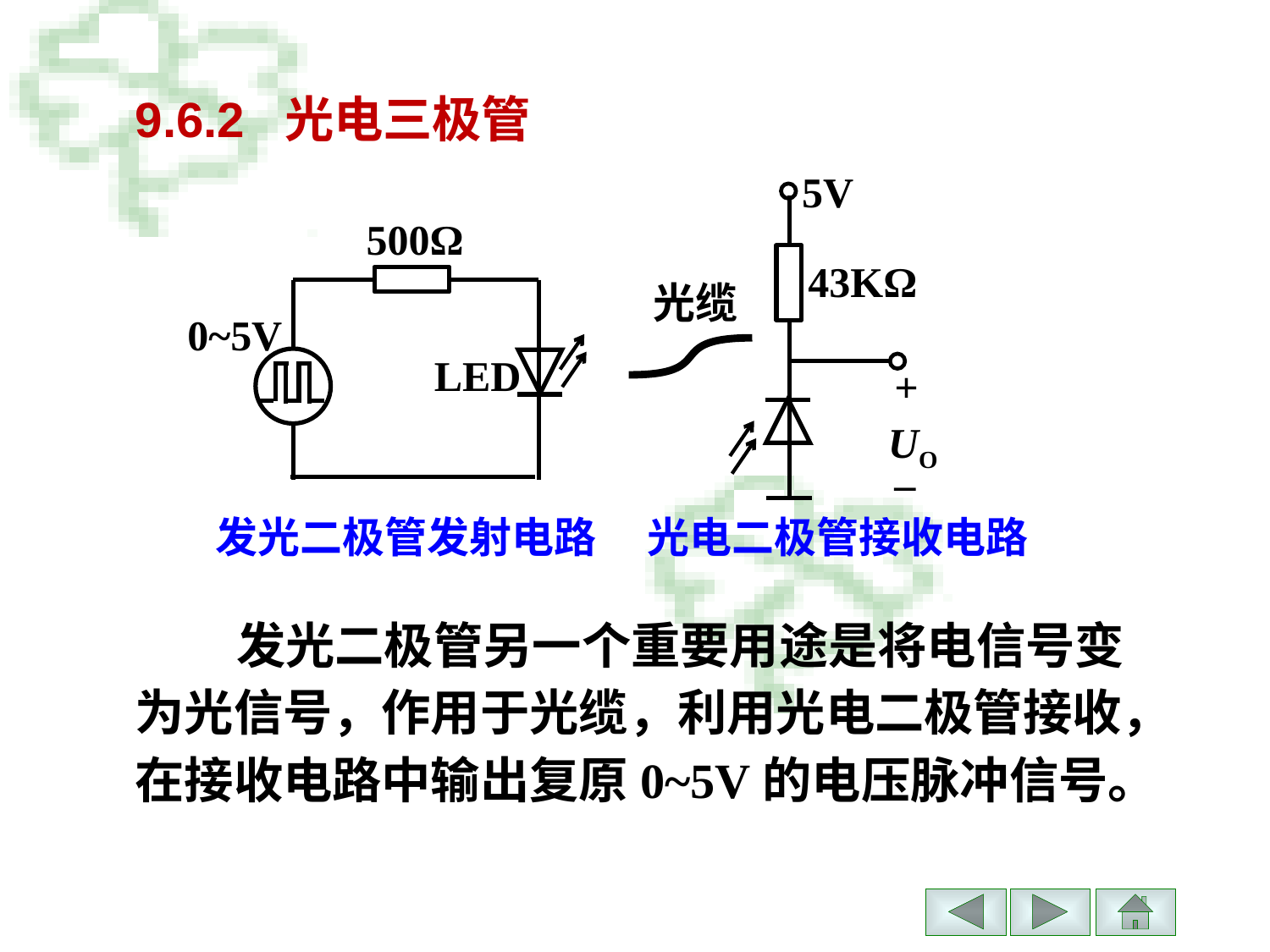

9.6.2  光电三极管
5V

43KΩ
光缆

+

UO
_
500Ω

0~5V
LED

发光二极管发射电路
光电二极管接收电路
        发光二极管另一个重要用途是将电信号变为光信号，作用于光缆，利用光电二极管接收，在接收电路中输出复原0~5V的电压脉冲信号。